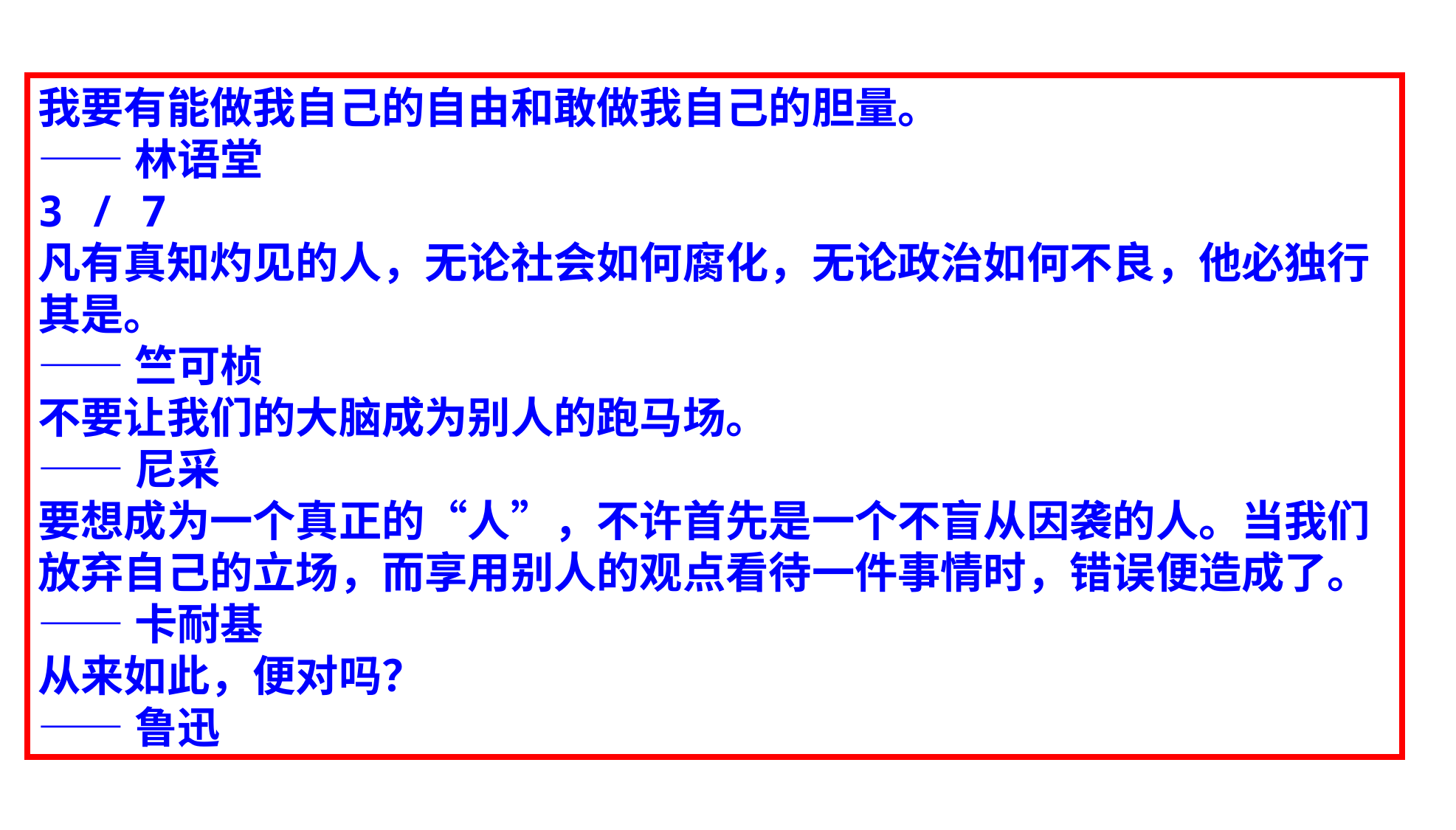

我要有能做我自己的自由和敢做我自己的胆量。
——林语堂
3 / 7
凡有真知灼见的人，无论社会如何腐化，无论政治如何不良，他必独行其是。
——竺可桢
不要让我们的大脑成为别人的跑马场。
——尼采
要想成为一个真正的“人”，不许首先是一个不盲从因袭的人。当我们放弃自己的立场，而享用别人的观点看待一件事情时，错误便造成了。
——卡耐基
从来如此，便对吗？
——鲁迅